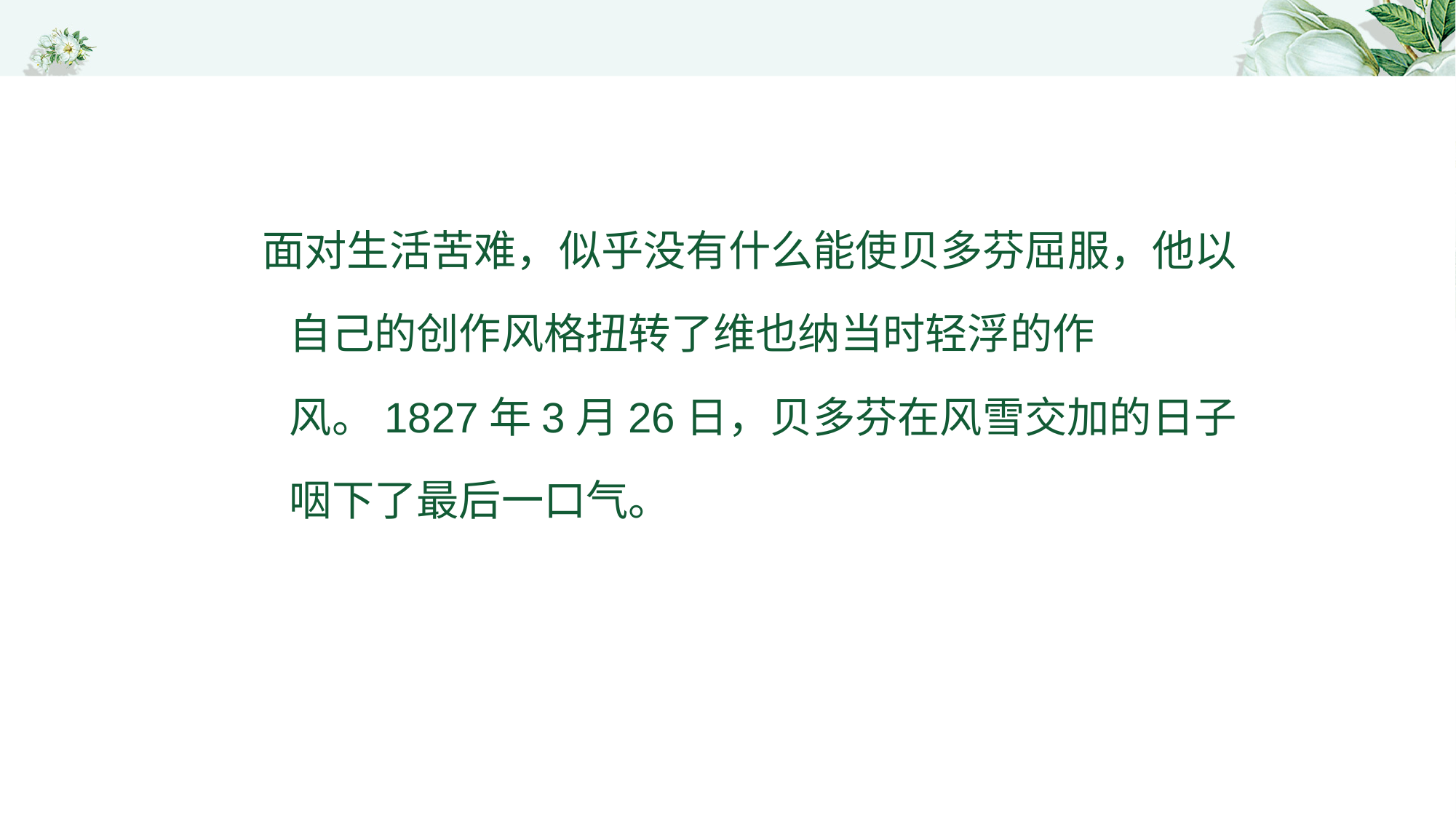

面对生活苦难，似乎没有什么能使贝多芬屈服，他以自己的创作风格扭转了维也纳当时轻浮的作风。1827年3月26日，贝多芬在风雪交加的日子咽下了最后一口气。